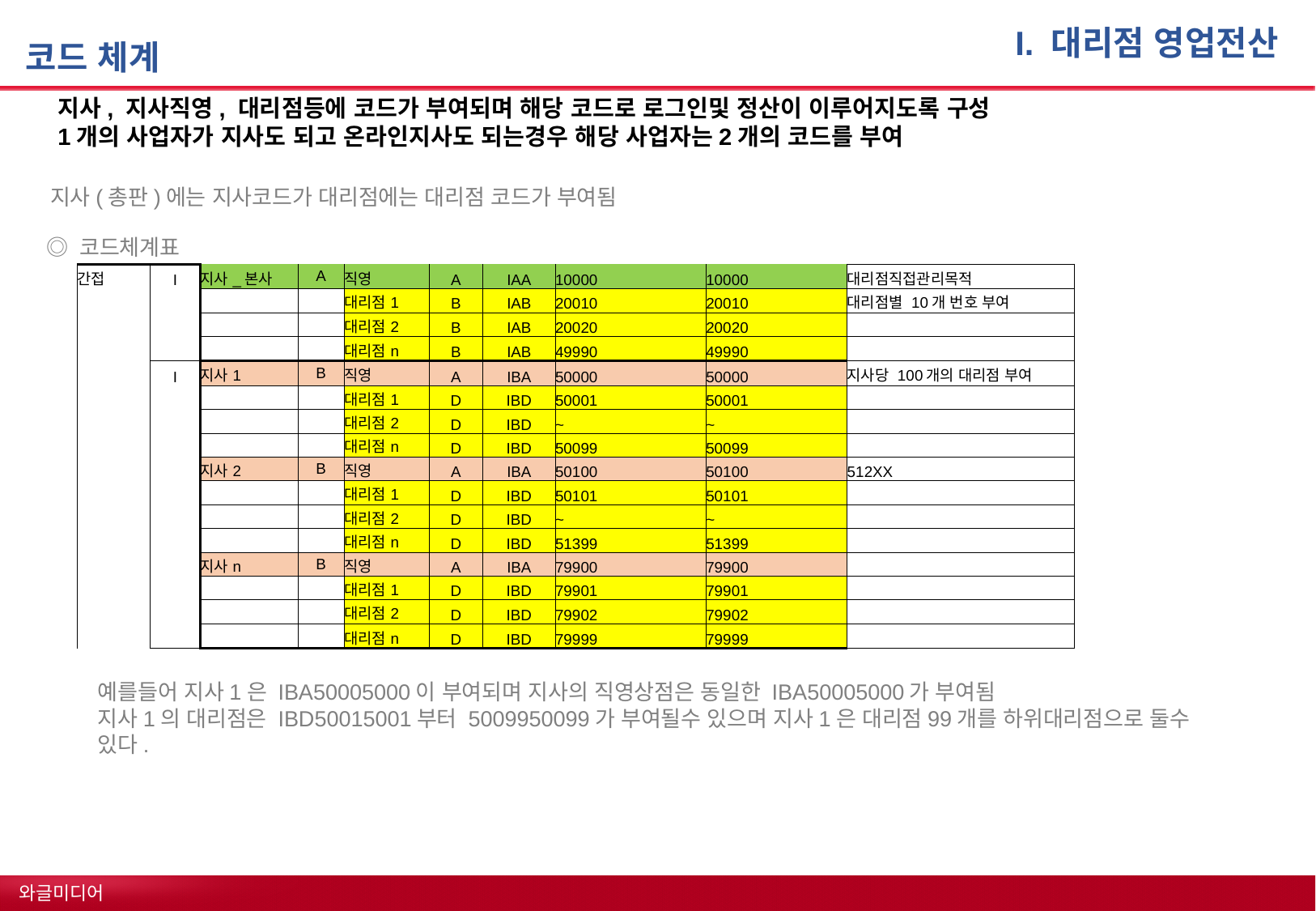

I. 대리점 영업전산
# 코드 체계
지사, 지사직영, 대리점등에 코드가 부여되며 해당 코드로 로그인및 정산이 이루어지도록 구성
1개의 사업자가 지사도 되고 온라인지사도 되는경우 해당 사업자는2개의 코드를 부여
지사(총판)에는 지사코드가 대리점에는 대리점 코드가 부여됨
◎ 코드체계표
| 간접 | I | 지사\_본사 | A | 직영 | A | IAA | 10000 | 10000 | 대리점직접관리목적 |
| --- | --- | --- | --- | --- | --- | --- | --- | --- | --- |
|  |  |  |  | 대리점1 | B | IAB | 20010 | 20010 | 대리점별 10개 번호 부여 |
|  |  |  |  | 대리점2 | B | IAB | 20020 | 20020 |  |
|  |  |  |  | 대리점n | B | IAB | 49990 | 49990 |  |
|  | I | 지사1 | B | 직영 | A | IBA | 50000 | 50000 | 지사당 100개의 대리점 부여 |
|  |  |  |  | 대리점1 | D | IBD | 50001 | 50001 |  |
|  |  |  |  | 대리점2 | D | IBD | ~ | ~ |  |
|  |  |  |  | 대리점n | D | IBD | 50099 | 50099 |  |
|  |  | 지사2 | B | 직영 | A | IBA | 50100 | 50100 | 512XX |
|  |  |  |  | 대리점1 | D | IBD | 50101 | 50101 |  |
|  |  |  |  | 대리점2 | D | IBD | ~ | ~ |  |
|  |  |  |  | 대리점n | D | IBD | 51399 | 51399 |  |
|  |  | 지사n | B | 직영 | A | IBA | 79900 | 79900 |  |
|  |  |  |  | 대리점1 | D | IBD | 79901 | 79901 |  |
|  |  |  |  | 대리점2 | D | IBD | 79902 | 79902 |  |
|  |  |  |  | 대리점n | D | IBD | 79999 | 79999 |  |
예를들어 지사1은 IBA50005000이 부여되며 지사의 직영상점은 동일한 IBA50005000가 부여됨
지사1의 대리점은 IBD50015001부터 5009950099가 부여될수 있으며 지사1은 대리점99개를 하위대리점으로 둘수 있다.